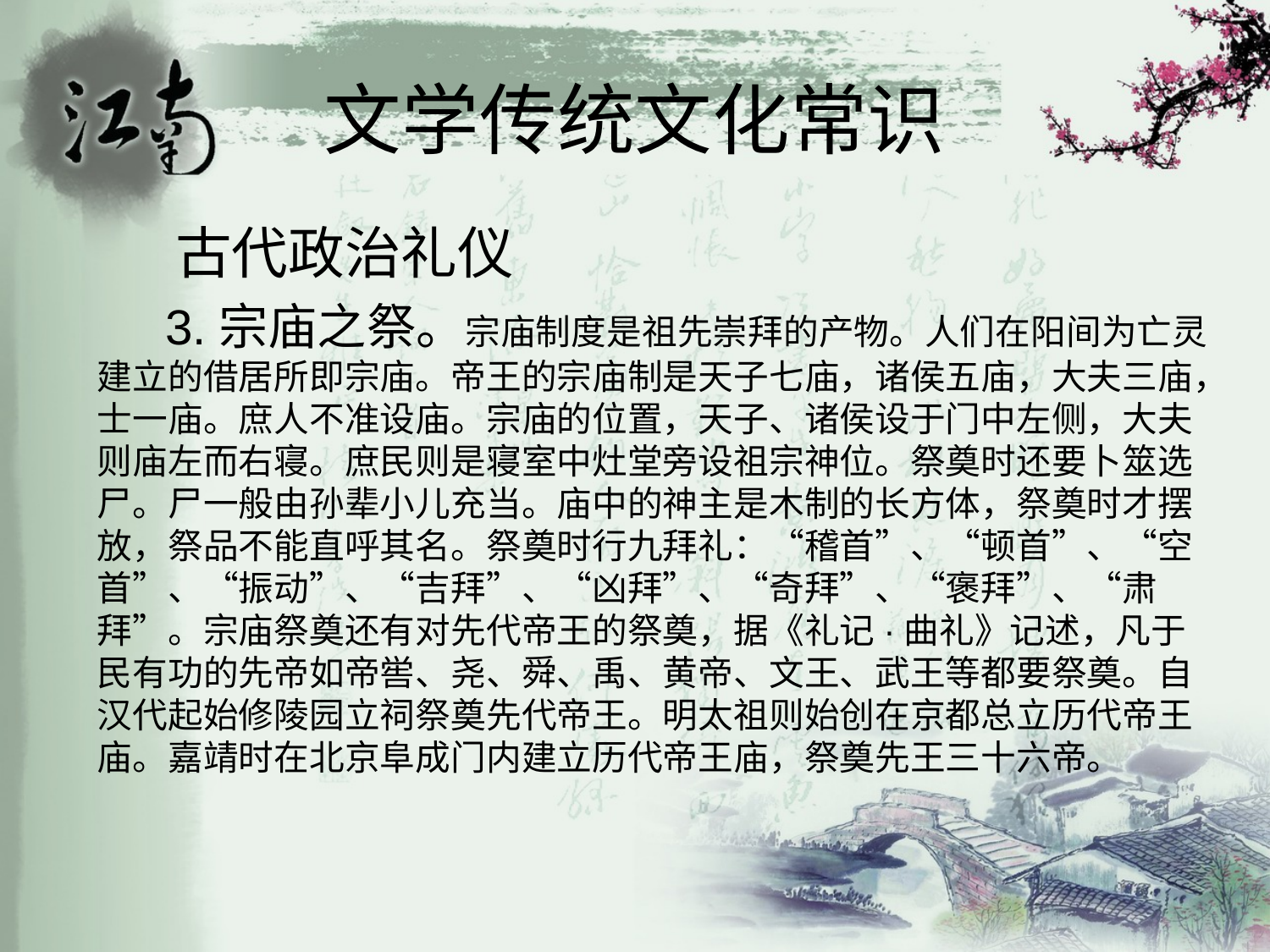

# 文学传统文化常识
      古代政治礼仪
       3.宗庙之祭。宗庙制度是祖先崇拜的产物。人们在阳间为亡灵建立的借居所即宗庙。帝王的宗庙制是天子七庙，诸侯五庙，大夫三庙，士一庙。庶人不准设庙。宗庙的位置，天子、诸侯设于门中左侧，大夫则庙左而右寝。庶民则是寝室中灶堂旁设祖宗神位。祭奠时还要卜筮选尸。尸一般由孙辈小儿充当。庙中的神主是木制的长方体，祭奠时才摆放，祭品不能直呼其名。祭奠时行九拜礼：“稽首”、“顿首”、“空首”、“振动”、“吉拜”、“凶拜”、“奇拜”、“褒拜”、“肃拜”。宗庙祭奠还有对先代帝王的祭奠，据《礼记·曲礼》记述，凡于民有功的先帝如帝喾、尧、舜、禹、黄帝、文王、武王等都要祭奠。自汉代起始修陵园立祠祭奠先代帝王。明太祖则始创在京都总立历代帝王庙。嘉靖时在北京阜成门内建立历代帝王庙，祭奠先王三十六帝。